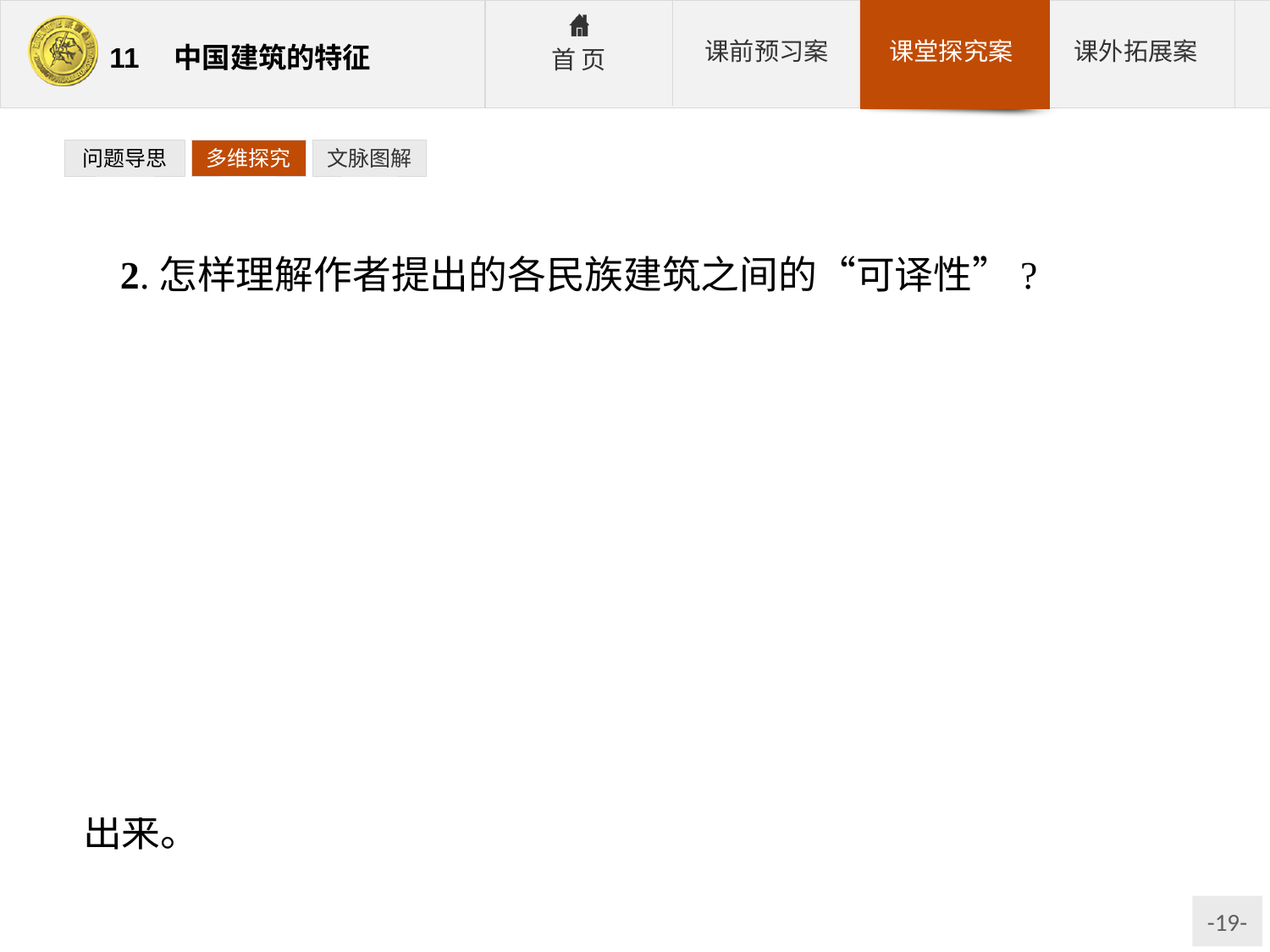

问题导思
多维探究
文脉图解
2.怎样理解作者提出的各民族建筑之间的“可译性”?
提示:各民族之间的“可译性”,即各民族建筑之间的可理解性。之所以需要理解,是因为各民族建筑的表现不一样,可理解的基础在于它们的“同一性质”。在文中,作者主要强调了各民族建筑在相同的内容中的不同形式。
参考答案:这是用“语言和文学”为喻说明各民族之间建筑的相通性。各民族建筑的功用或主要性能是一致的,有相通性,但表现出来的形式却有很大不同,恰似不同民族的语言,表达同一个意思,语言形式却不相同一样。所谓的“可译性”,是指各民族建筑在实质上有“同一性质”,可以透过其纷繁多样的表现形式解读出来。